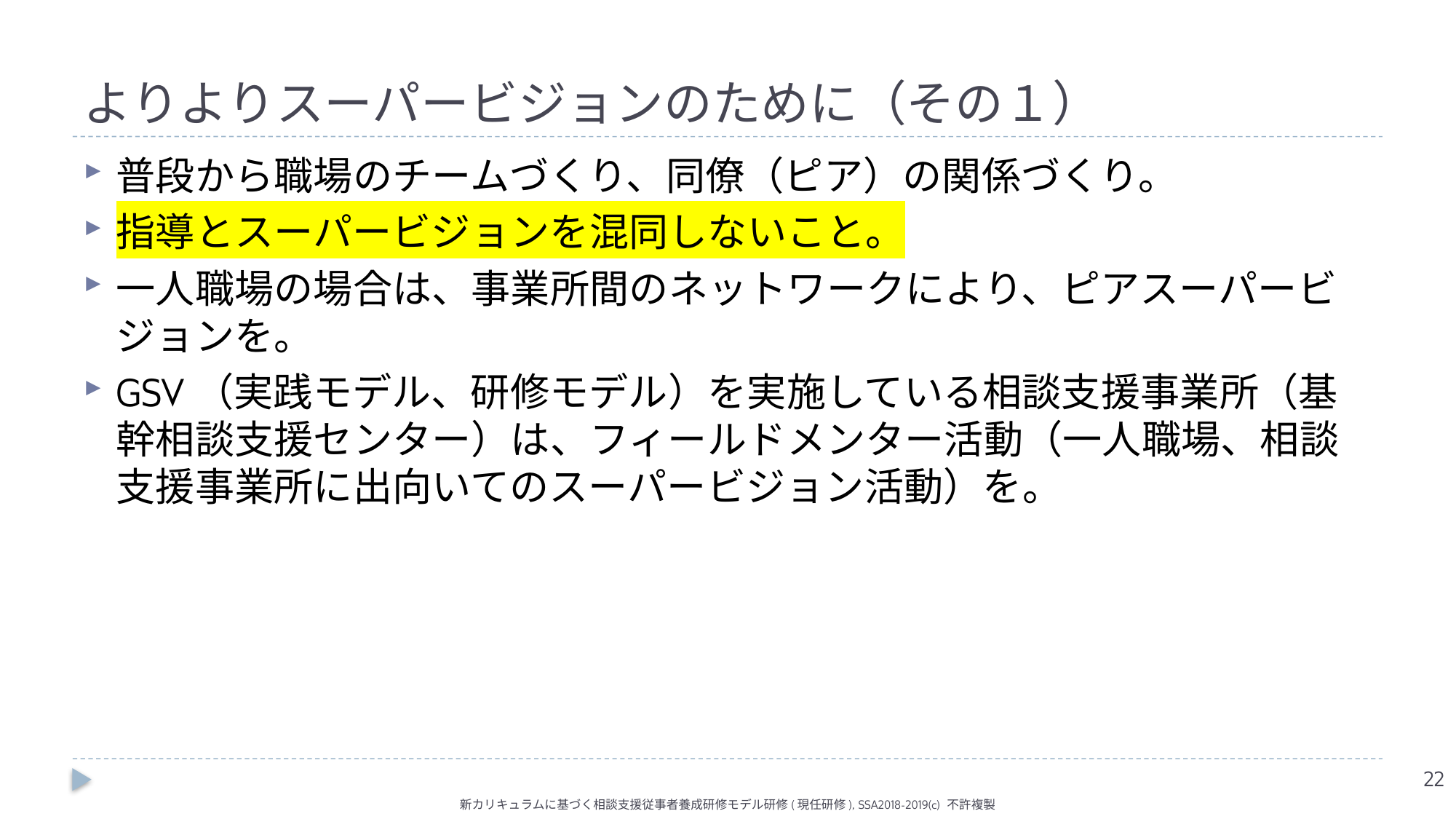

# よりよりスーパービジョンのために（その１）
普段から職場のチームづくり、同僚（ピア）の関係づくり。
指導とスーパービジョンを混同しないこと。
一人職場の場合は、事業所間のネットワークにより、ピアスーパービジョンを。
GSV（実践モデル、研修モデル）を実施している相談支援事業所（基幹相談支援センター）は、フィールドメンター活動（一人職場、相談支援事業所に出向いてのスーパービジョン活動）を。

22
新カリキュラムに基づく相談支援従事者養成研修モデル研修(現任研修), SSA2018-2019(c) 不許複製